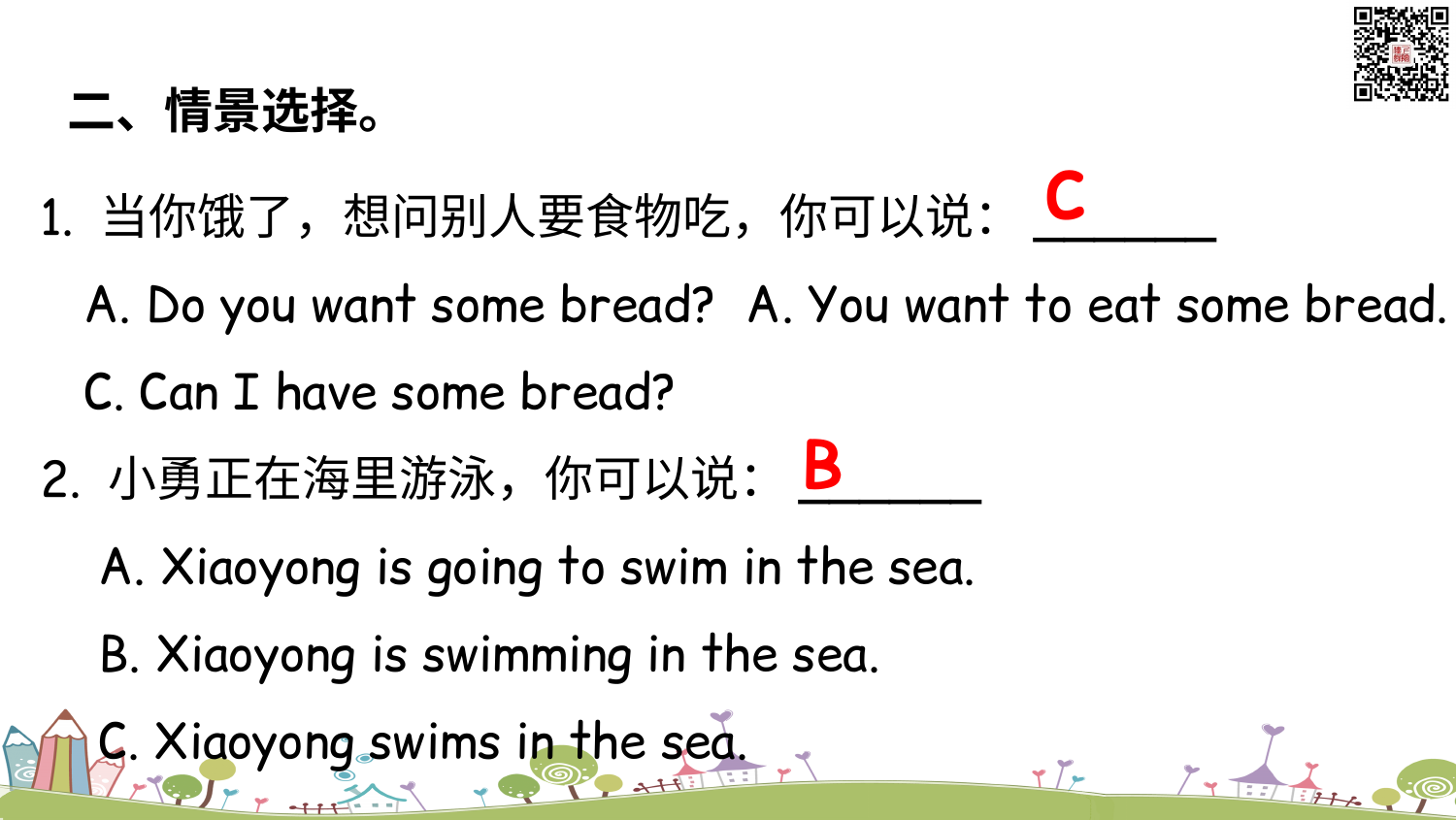

二、情景选择。
C
1. 当你饿了，想问别人要食物吃，你可以说：______
   A. Do you want some bread?  A. You want to eat some bread.
   C. Can I have some bread?
2. 小勇正在海里游泳，你可以说：______
    A. Xiaoyong is going to swim in the sea.
    B. Xiaoyong is swimming in the sea.
    C. Xiaoyong swims in the sea.
B